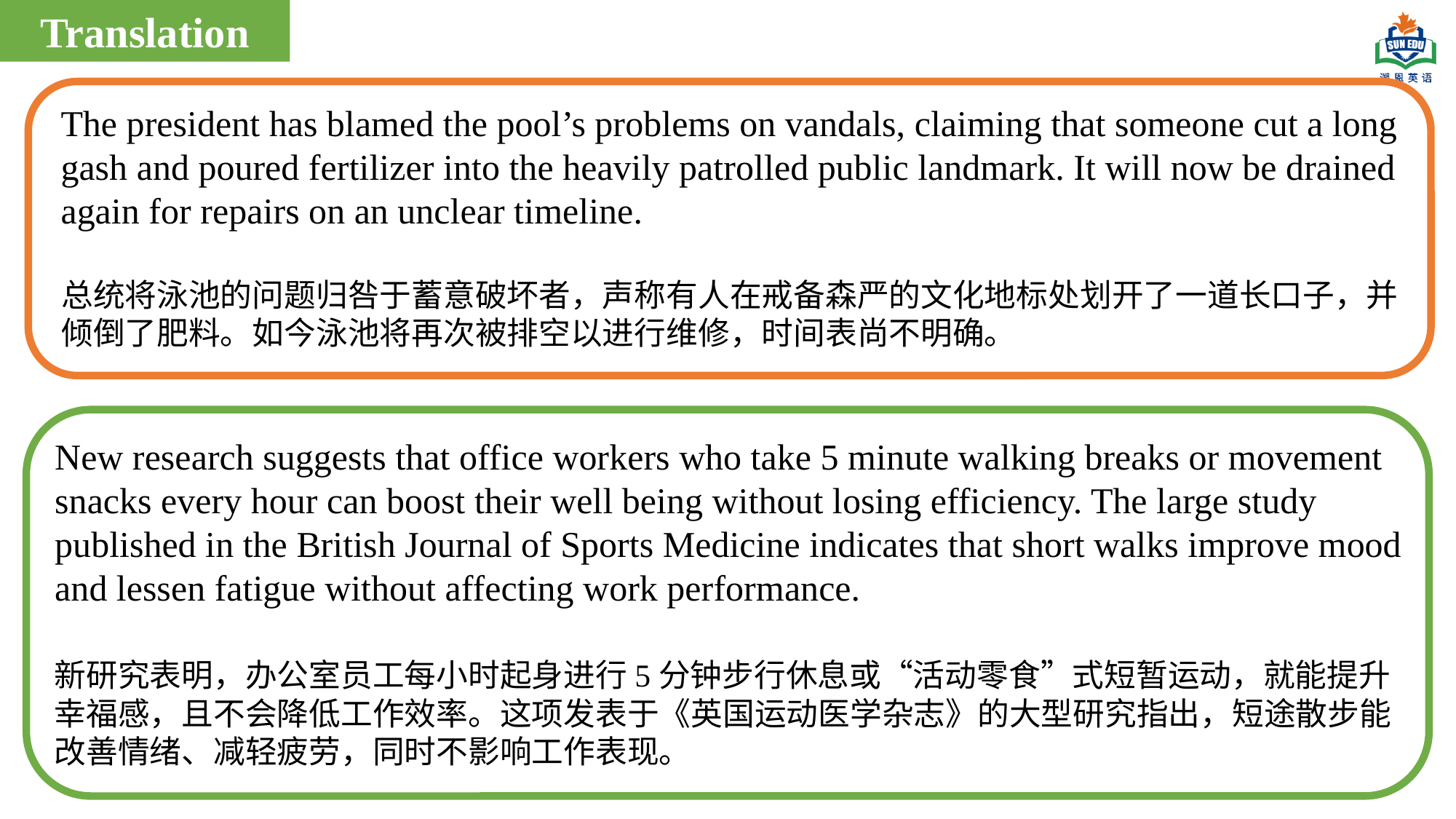

Translation

The president has blamed the pool’s problems on vandals, claiming that someone cut a long gash and poured fertilizer into the heavily patrolled public landmark. It will now be drained again for repairs on an unclear timeline.
总统将泳池的问题归咎于蓄意破坏者，声称有人在戒备森严的文化地标处划开了一道长口子，并倾倒了肥料。如今泳池将再次被排空以进行维修，时间表尚不明确。

New research suggests that office workers who take 5 minute walking breaks or movement snacks every hour can boost their well being without losing efficiency. The large study published in the British Journal of Sports Medicine indicates that short walks improve mood and lessen fatigue without affecting work performance.
新研究表明，办公室员工每小时起身进行5分钟步行休息或“活动零食”式短暂运动，就能提升幸福感，且不会降低工作效率。这项发表于《英国运动医学杂志》的大型研究指出，短途散步能改善情绪、减轻疲劳，同时不影响工作表现。